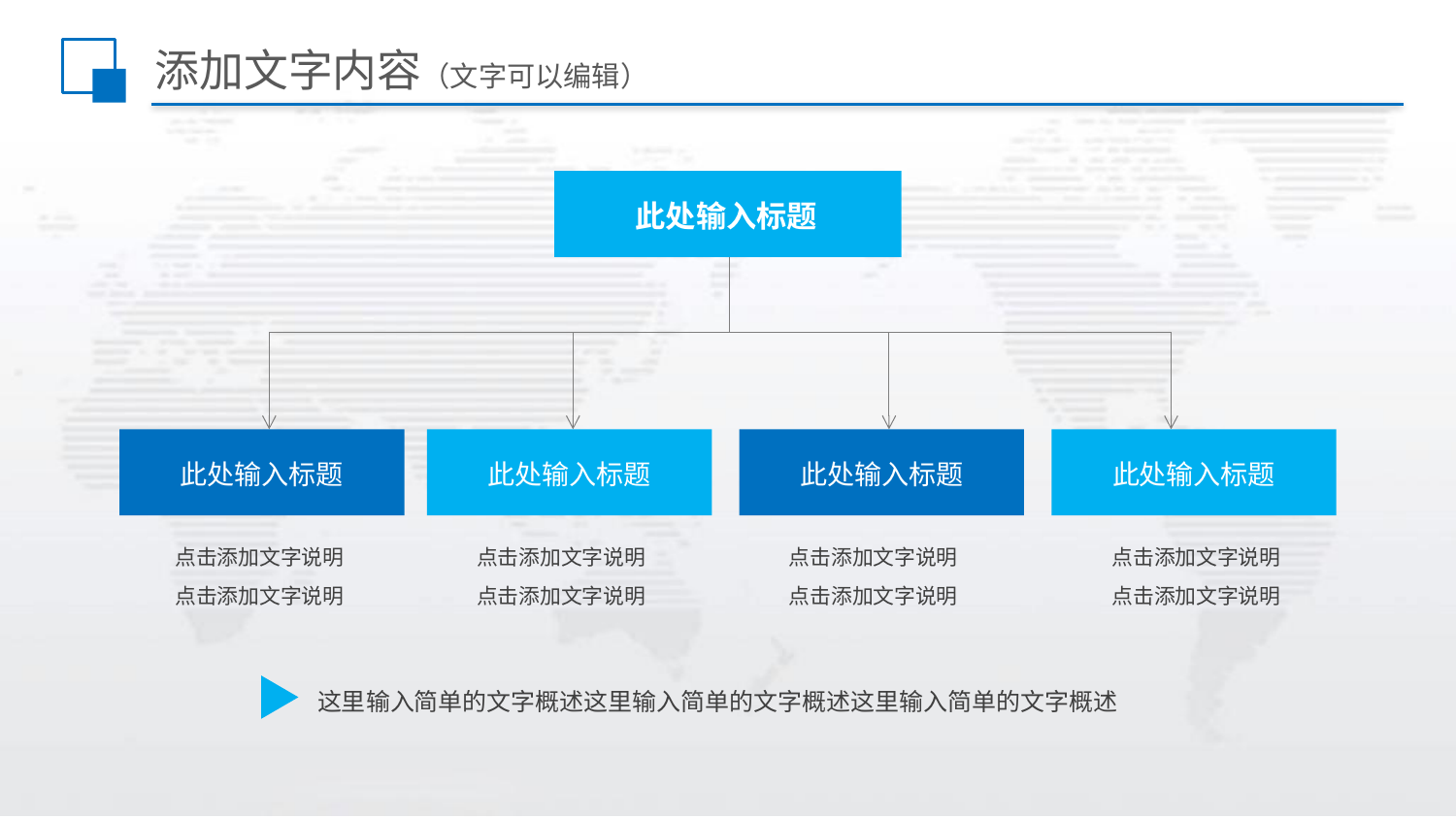

# 添加文字内容（文字可以编辑）

此处输入标题

此处输入标题

此处输入标题

此处输入标题

此处输入标题
点击添加文字说明
点击添加文字说明
点击添加文字说明
点击添加文字说明
点击添加文字说明
点击添加文字说明
点击添加文字说明
点击添加文字说明
这里输入简单的文字概述这里输入简单的文字概述这里输入简单的文字概述